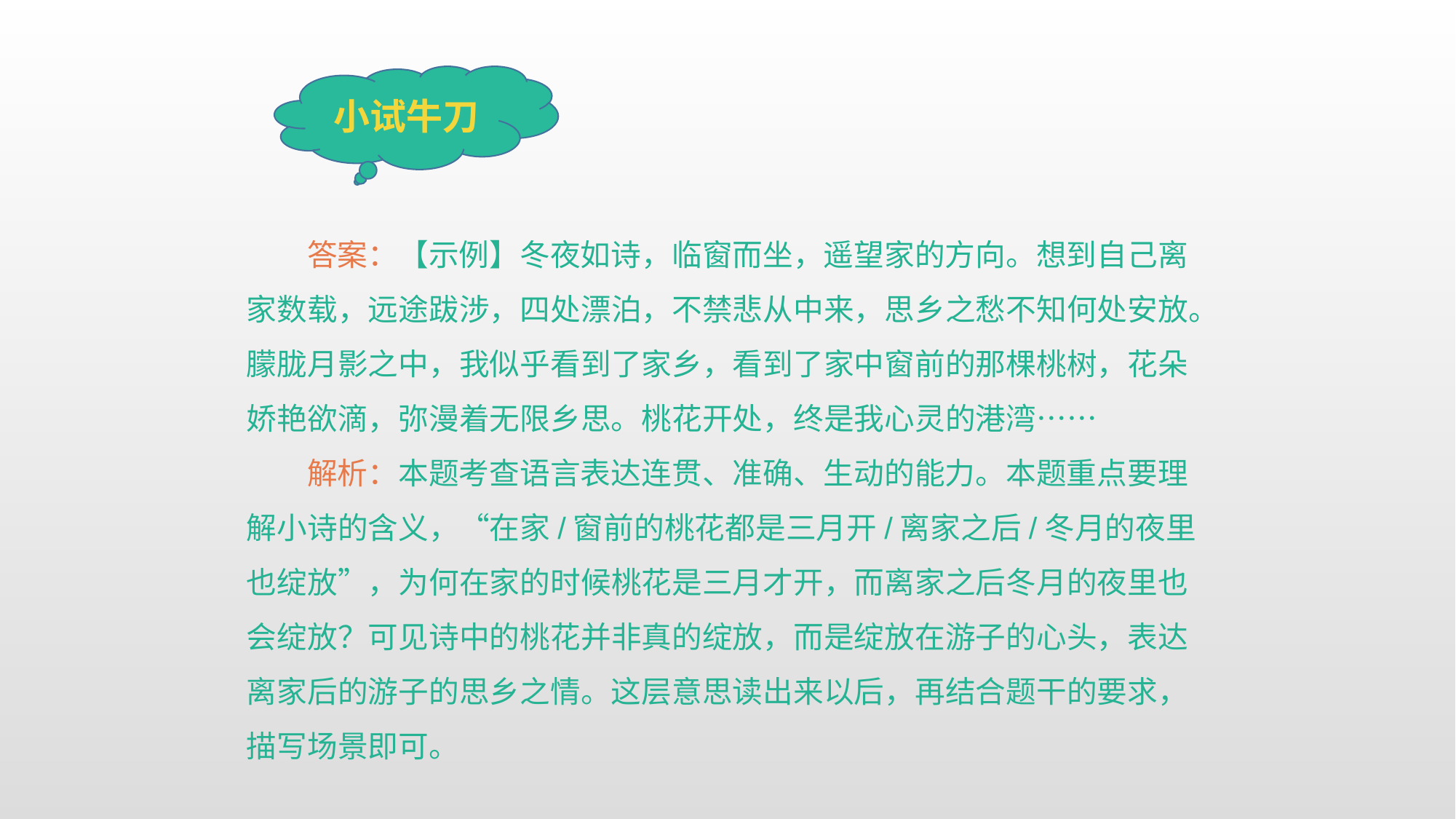

小试牛刀
答案：【示例】冬夜如诗，临窗而坐，遥望家的方向。想到自己离家数载，远途跋涉，四处漂泊，不禁悲从中来，思乡之愁不知何处安放。朦胧月影之中，我似乎看到了家乡，看到了家中窗前的那棵桃树，花朵娇艳欲滴，弥漫着无限乡思。桃花开处，终是我心灵的港湾……
解析：本题考查语言表达连贯、准确、生动的能力。本题重点要理解小诗的含义，“在家/窗前的桃花都是三月开/离家之后/冬月的夜里也绽放”，为何在家的时候桃花是三月才开，而离家之后冬月的夜里也会绽放？可见诗中的桃花并非真的绽放，而是绽放在游子的心头，表达离家后的游子的思乡之情。这层意思读出来以后，再结合题干的要求，描写场景即可。